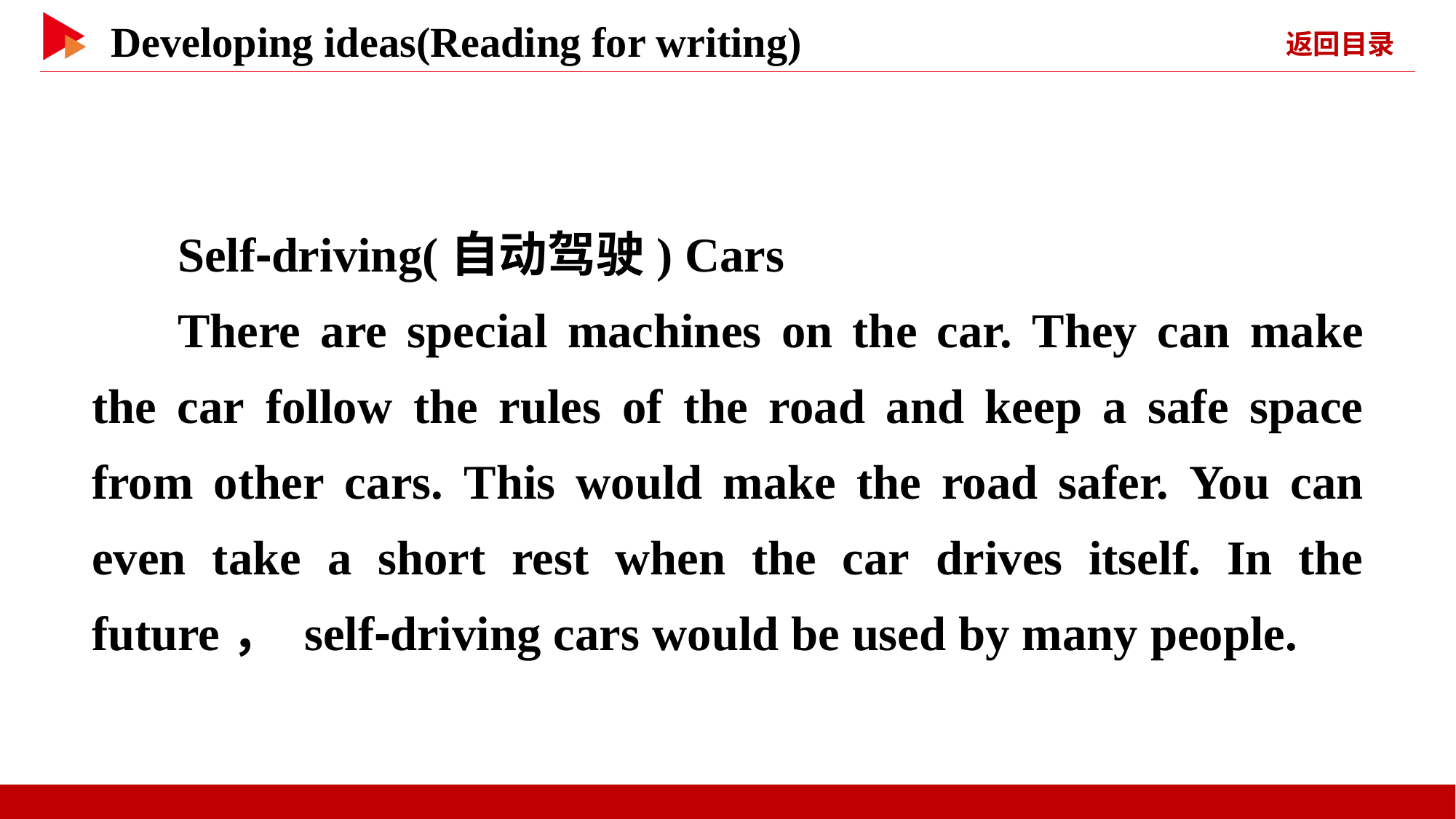

Self⁃driving(自动驾驶) Cars
There are special machines on the car. They can make the car follow the rules of the road and keep a safe space from other cars. This would make the road safer. You can even take a short rest when the car drives itself. In the future， self⁃driving cars would be used by many people.